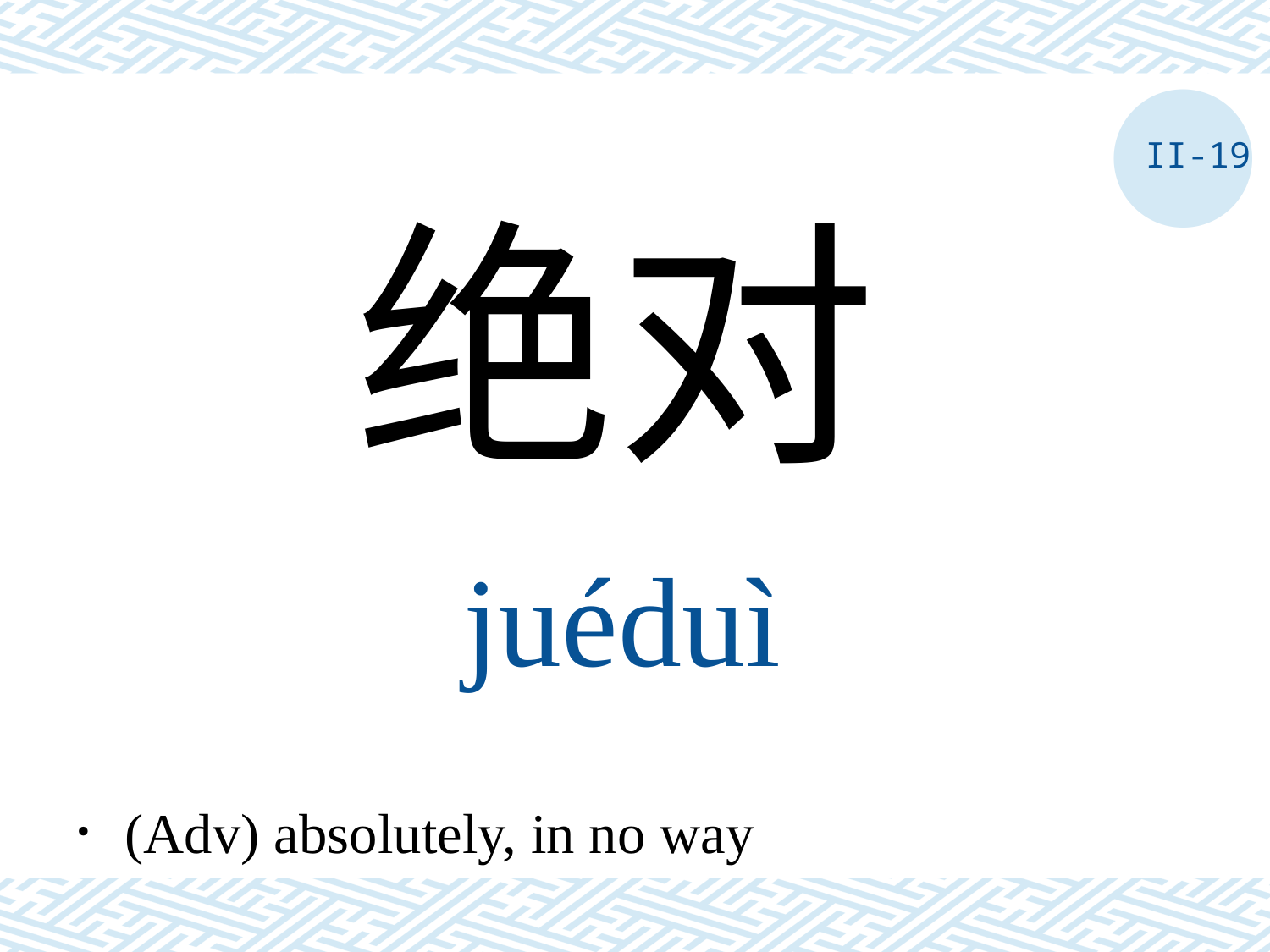

II-19

绝对
juéduì
．(Adv) absolutely, in no way